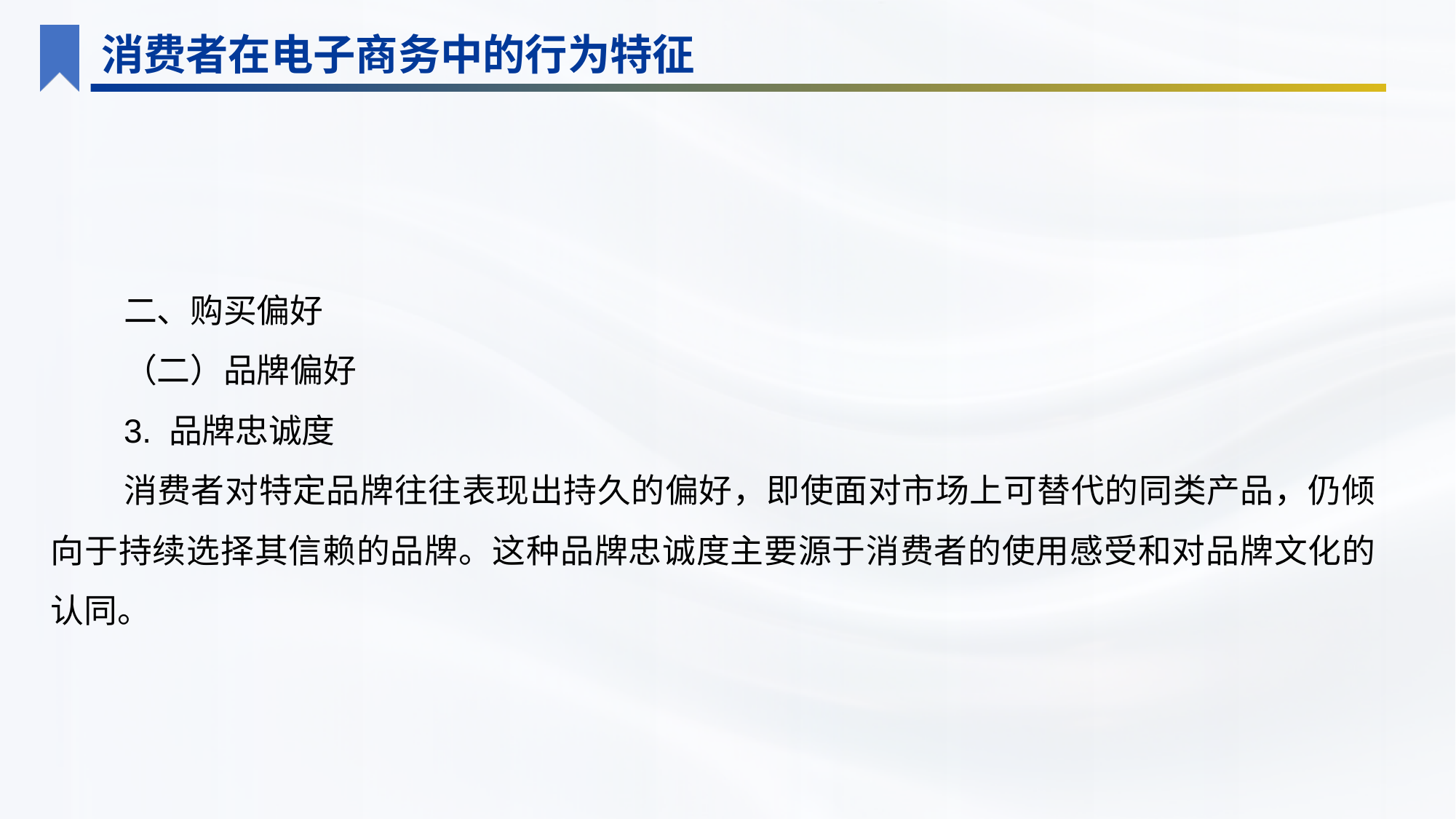

消费者在电子商务中的行为特征
二、购买偏好
（二）品牌偏好
3. 品牌忠诚度
消费者对特定品牌往往表现出持久的偏好，即使面对市场上可替代的同类产品，仍倾向于持续选择其信赖的品牌。这种品牌忠诚度主要源于消费者的使用感受和对品牌文化的认同。